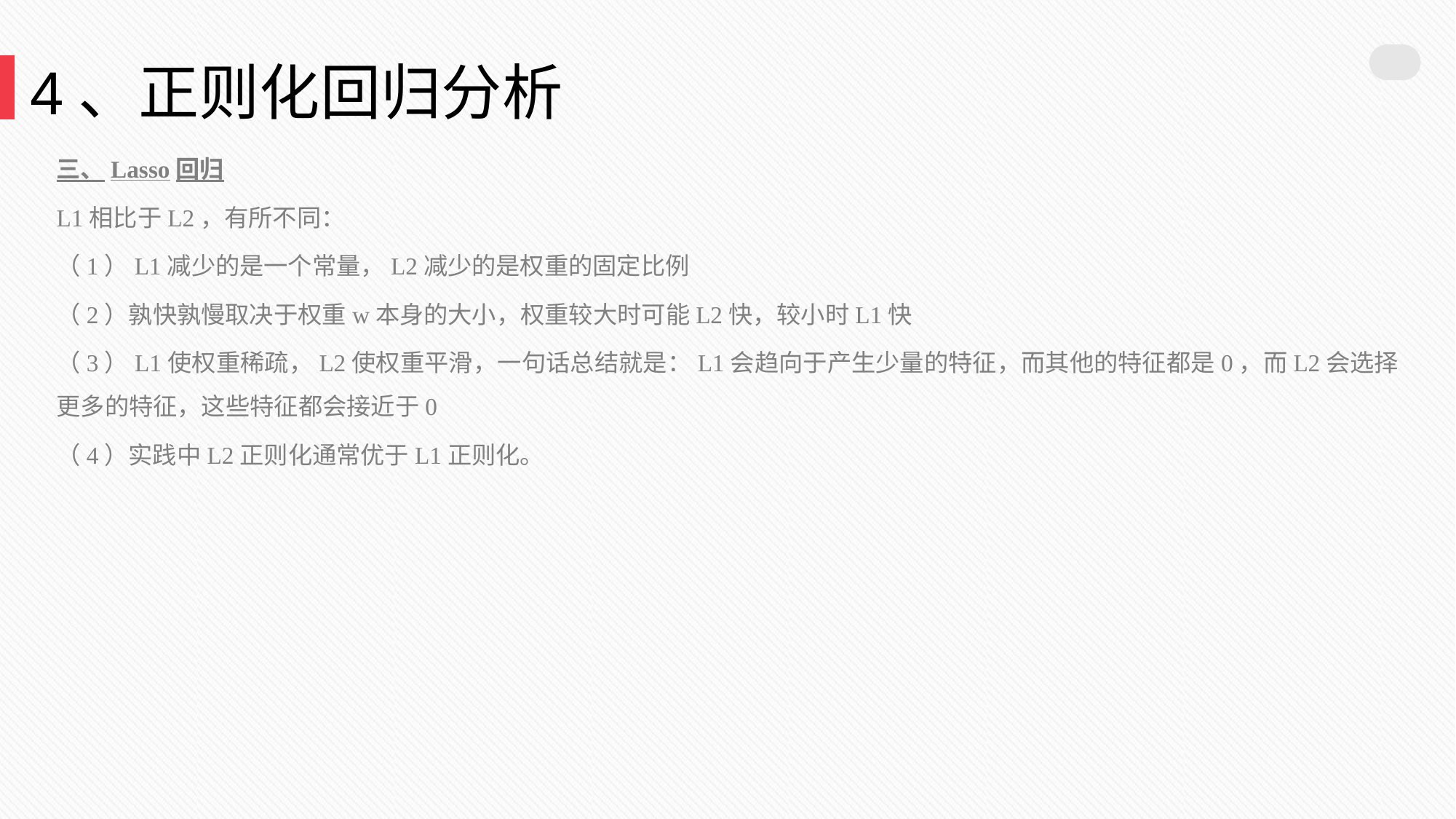

4、正则化回归分析
三、Lasso回归
L1相比于L2，有所不同：
（1）L1减少的是一个常量，L2减少的是权重的固定比例
（2）孰快孰慢取决于权重w本身的大小，权重较大时可能L2快，较小时L1快
（3）L1使权重稀疏，L2使权重平滑，一句话总结就是：L1会趋向于产生少量的特征，而其他的特征都是0，而L2会选择更多的特征，这些特征都会接近于0
（4）实践中L2正则化通常优于L1正则化。